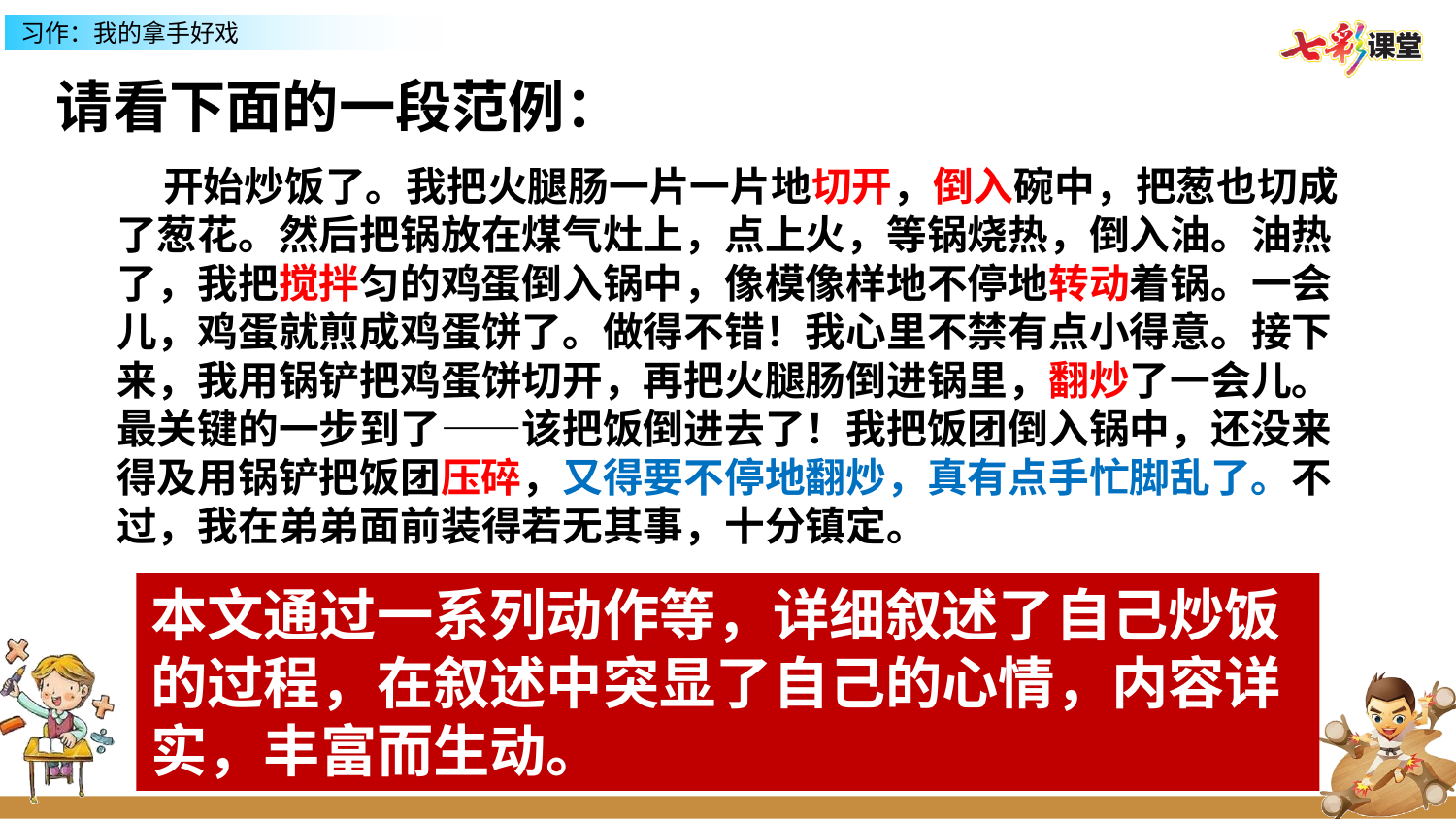

请看下面的一段范例：
    开始炒饭了。我把火腿肠一片一片地切开，倒入碗中，把葱也切成了葱花。然后把锅放在煤气灶上，点上火，等锅烧热，倒入油。油热了，我把搅拌匀的鸡蛋倒入锅中，像模像样地不停地转动着锅。一会儿，鸡蛋就煎成鸡蛋饼了。做得不错！我心里不禁有点小得意。接下来，我用锅铲把鸡蛋饼切开，再把火腿肠倒进锅里，翻炒了一会儿。最关键的一步到了——该把饭倒进去了！我把饭团倒入锅中，还没来得及用锅铲把饭团压碎，又得要不停地翻炒，真有点手忙脚乱了。不过，我在弟弟面前装得若无其事，十分镇定。
本文通过一系列动作等，详细叙述了自己炒饭的过程，在叙述中突显了自己的心情，内容详实，丰富而生动。